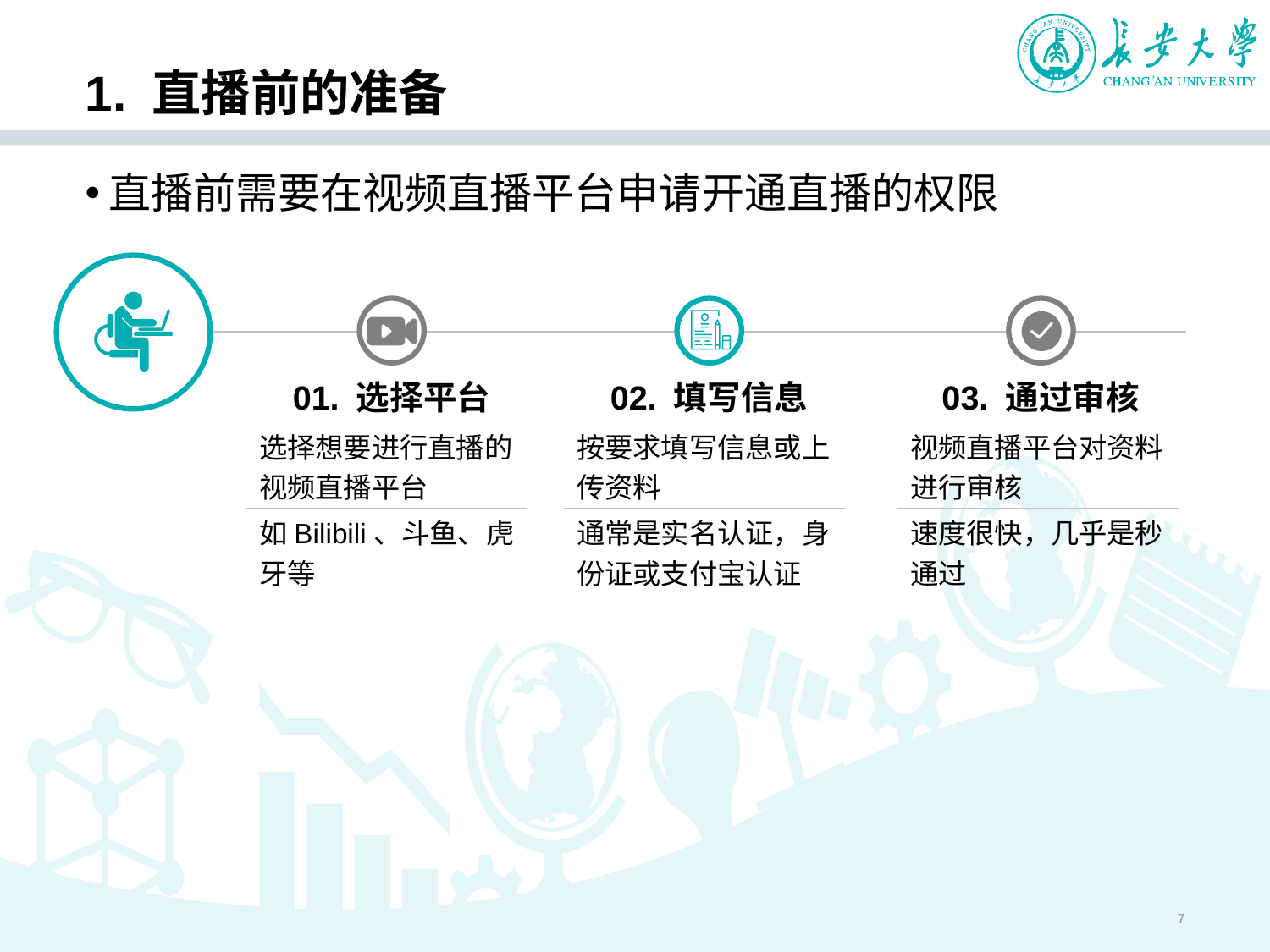

# 1. 直播前的准备

直播前需要在视频直播平台申请开通直播的权限

02. 填写信息
01. 选择平台
选择想要进行直播的视频直播平台
如Bilibili、斗鱼、虎牙等
03. 通过审核
按要求填写信息或上传资料
视频直播平台对资料进行审核
通常是实名认证，身份证或支付宝认证
速度很快，几乎是秒通过
7